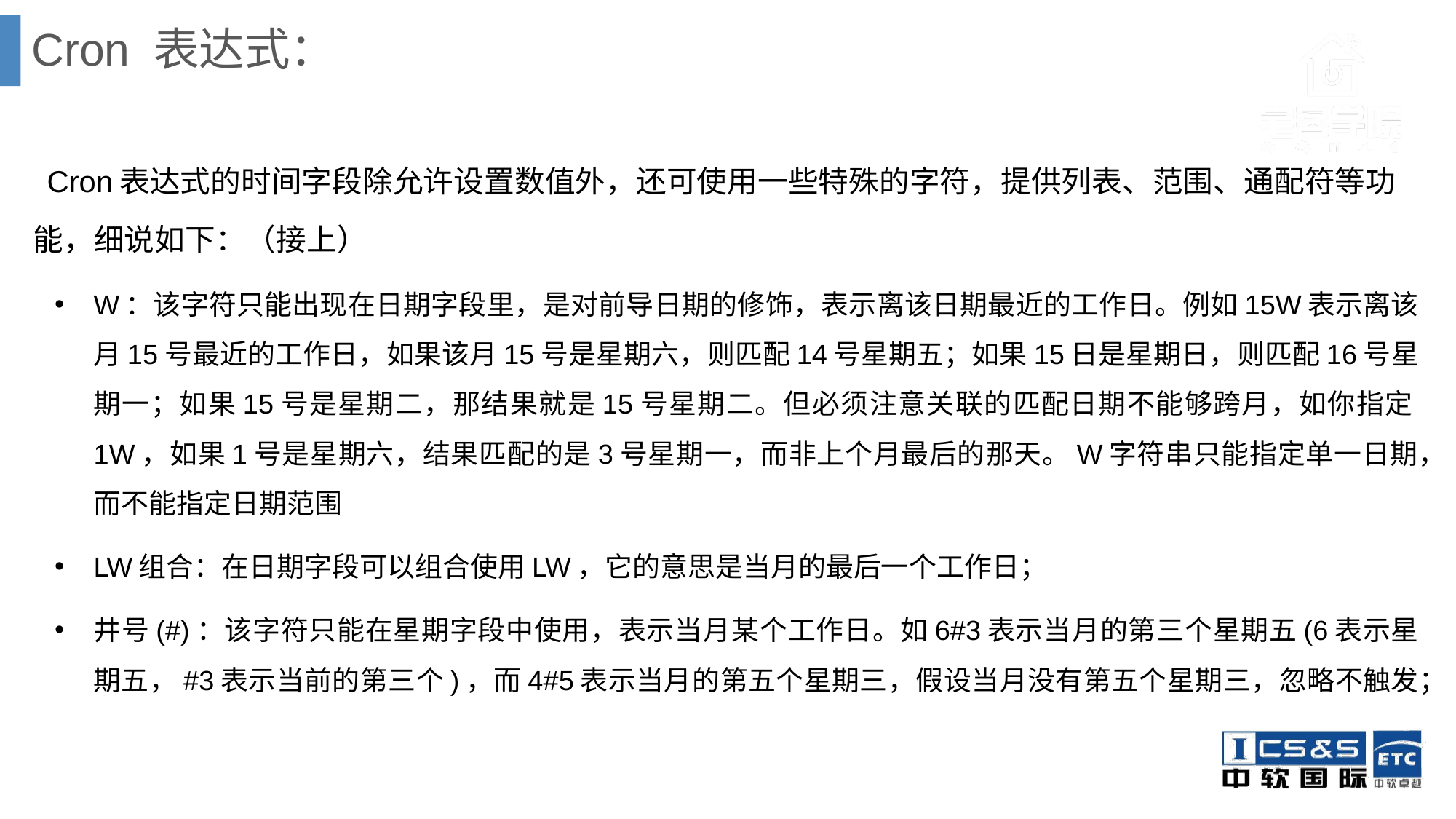

# Cron 表达式：
 Cron表达式的时间字段除允许设置数值外，还可使用一些特殊的字符，提供列表、范围、通配符等功能，细说如下：（接上）
W：该字符只能出现在日期字段里，是对前导日期的修饰，表示离该日期最近的工作日。例如15W表示离该月15号最近的工作日，如果该月15号是星期六，则匹配14号星期五；如果15日是星期日，则匹配16号星期一；如果15号是星期二，那结果就是15号星期二。但必须注意关联的匹配日期不能够跨月，如你指定1W，如果1号是星期六，结果匹配的是3号星期一，而非上个月最后的那天。W字符串只能指定单一日期，而不能指定日期范围
LW组合：在日期字段可以组合使用LW，它的意思是当月的最后一个工作日；
井号(#)：该字符只能在星期字段中使用，表示当月某个工作日。如6#3表示当月的第三个星期五(6表示星期五，#3表示当前的第三个)，而4#5表示当月的第五个星期三，假设当月没有第五个星期三，忽略不触发；